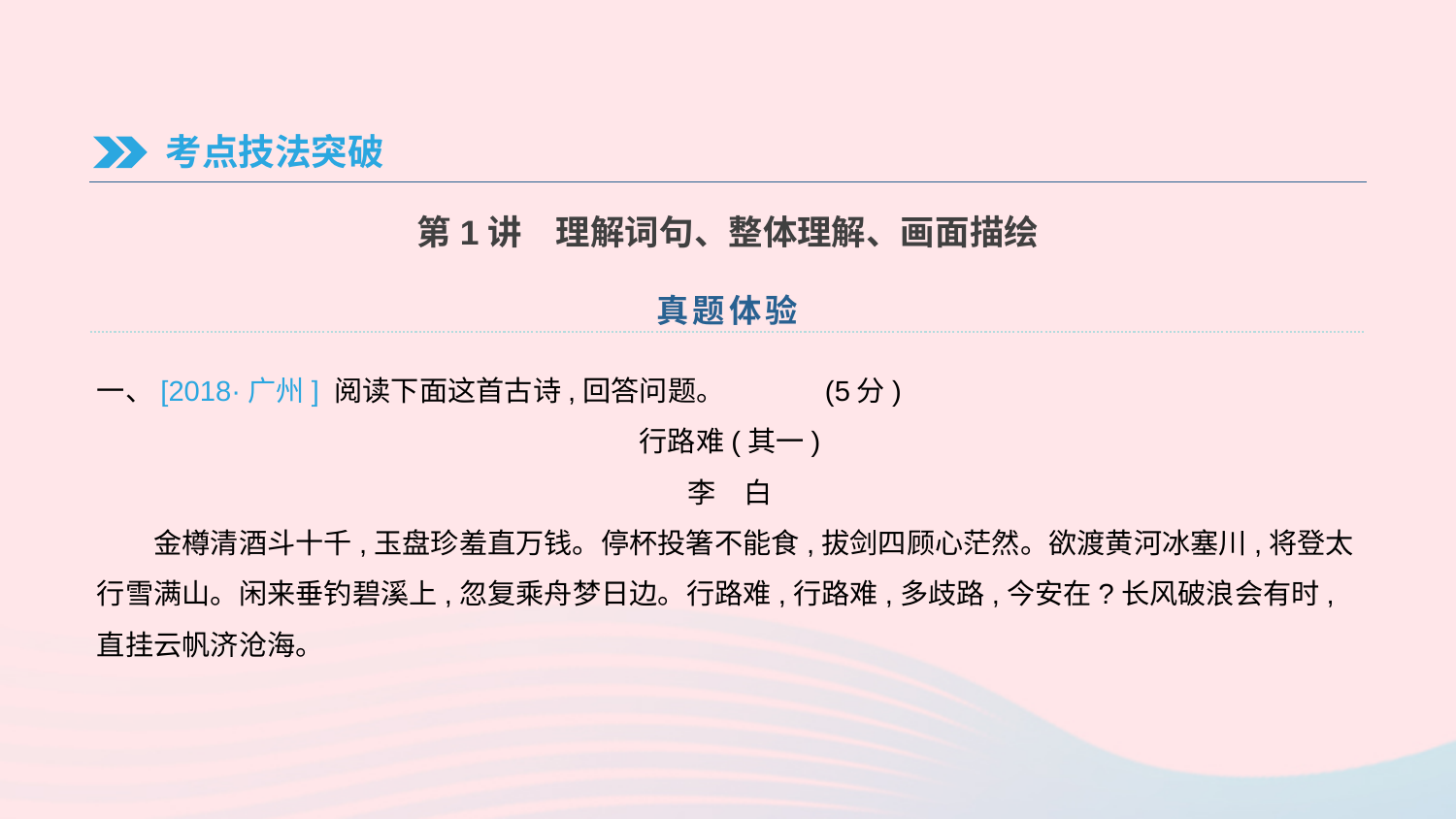

考点技法突破

第1讲　理解词句、整体理解、画面描绘

真题体验
一、[2018·广州] 阅读下面这首古诗,回答问题。	(5分)
行路难(其一)
李　白
　　金樽清酒斗十千,玉盘珍羞直万钱。停杯投箸不能食,拔剑四顾心茫然。欲渡黄河冰塞川,将登太行雪满山。闲来垂钓碧溪上,忽复乘舟梦日边。行路难,行路难,多歧路,今安在?长风破浪会有时,直挂云帆济沧海。